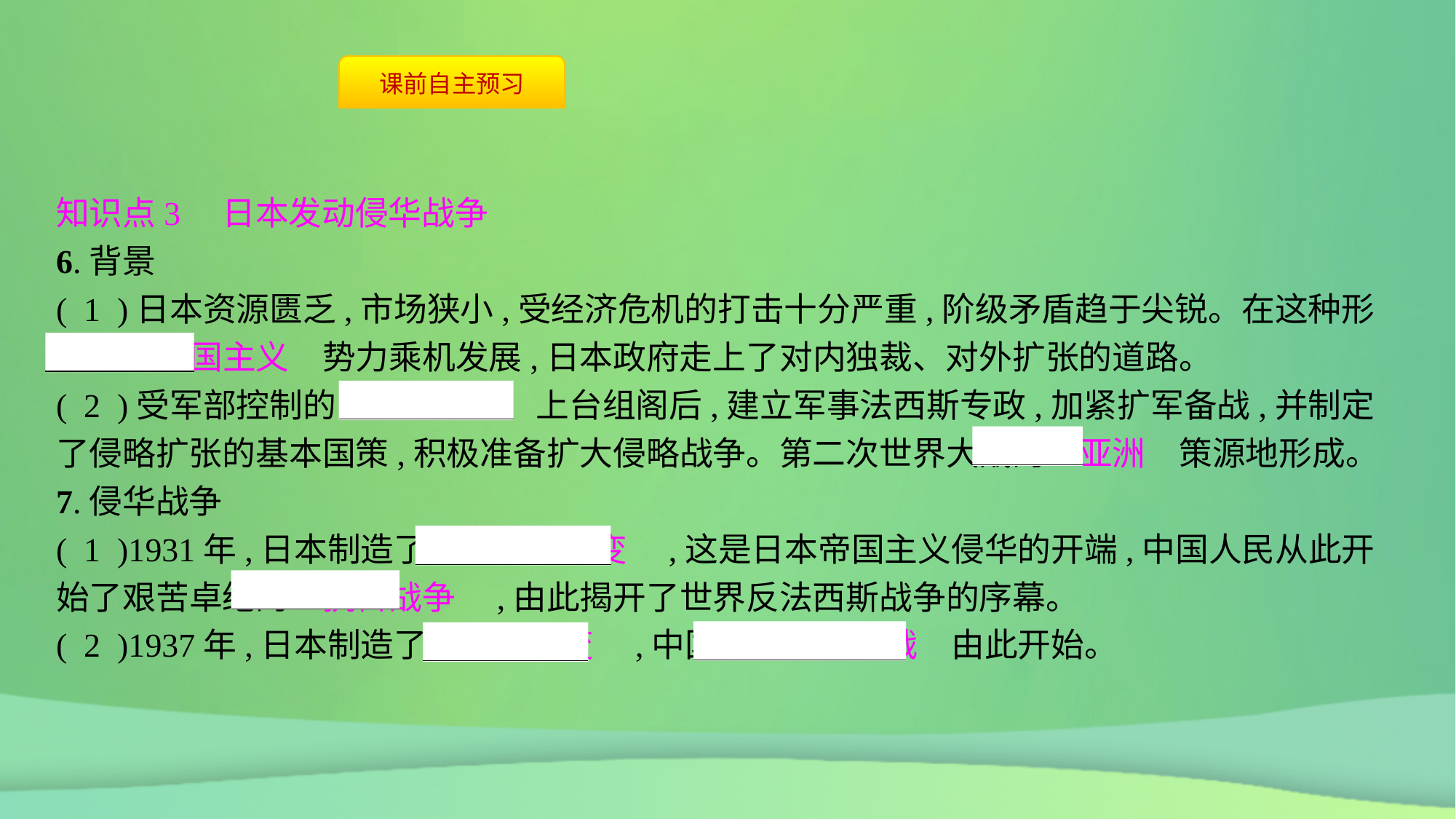

知识点3　日本发动侵华战争
6.背景
(  1  )日本资源匮乏,市场狭小,受经济危机的打击十分严重,阶级矛盾趋于尖锐。在这种形势下　军国主义　势力乘机发展,日本政府走上了对内独裁、对外扩张的道路。
(  2  )受军部控制的　广田弘毅　上台组阁后,建立军事法西斯专政,加紧扩军备战,并制定了侵略扩张的基本国策,积极准备扩大侵略战争。第二次世界大战的　亚洲　策源地形成。
7.侵华战争
(  1  )1931年,日本制造了　九一八事变　,这是日本帝国主义侵华的开端,中国人民从此开始了艰苦卓绝的　抗日战争　,由此揭开了世界反法西斯战争的序幕。
(  2  )1937年,日本制造了　七七事变　,中国　全民族抗战　由此开始。